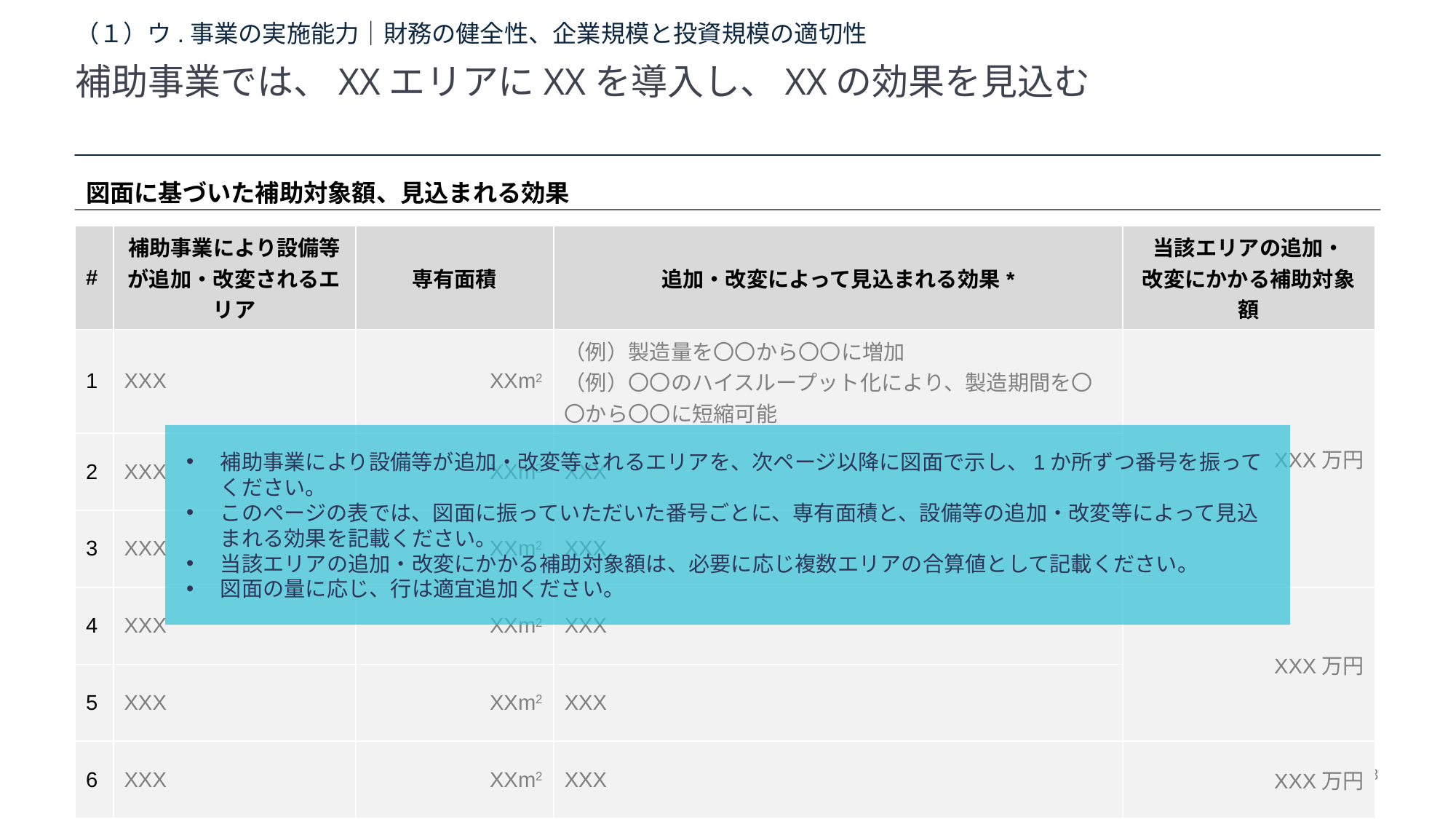

（１）ウ.事業の実施能力｜財務の健全性、企業規模と投資規模の適切性
補助事業では、XXエリアにXXを導入し、XXの効果を見込む
図面に基づいた補助対象額、見込まれる効果
| # | 補助事業により設備等が追加・改変されるエリア | 専有面積 | 追加・改変によって見込まれる効果\* | 当該エリアの追加・ 改変にかかる補助対象額 |
| --- | --- | --- | --- | --- |
| 1 | XXX | XXm2 | （例）製造量を〇〇から〇〇に増加 （例）〇〇のハイスループット化により、製造期間を〇〇から〇〇に短縮可能 | XXX万円 |
| 2 | XXX | XXm2 | XXX |  |
| 3 | XXX | XXm2 | XXX |  |
| 4 | XXX | XXm2 | XXX | XXX万円 |
| 5 | XXX | XXm2 | XXX |  |
| 6 | XXX | XXm2 | XXX | XXX万円 |
補助事業により設備等が追加・改変等されるエリアを、次ページ以降に図面で示し、1か所ずつ番号を振ってください。
このページの表では、図面に振っていただいた番号ごとに、専有面積と、設備等の追加・改変等によって見込まれる効果を記載ください。
当該エリアの追加・改変にかかる補助対象額は、必要に応じ複数エリアの合算値として記載ください。
図面の量に応じ、行は適宜追加ください。